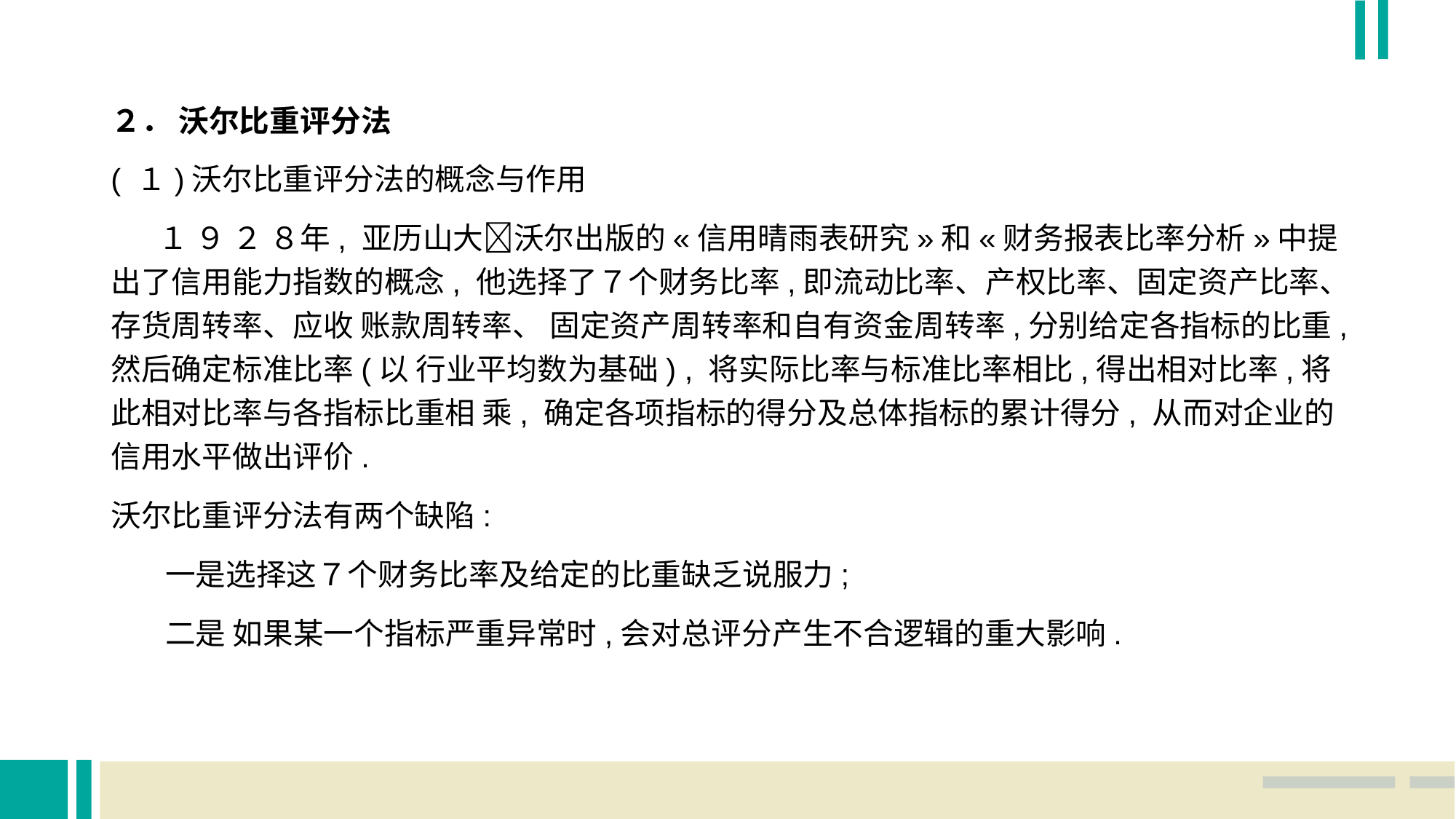

２． 沃尔比重评分法
( １)沃尔比重评分法的概念与作用
      １ ９ ２ ８年, 亚历山大􀅰沃尔出版的«信用晴雨表研究»和«财务报表比率分析»中提出了信用能力指数的概念, 他选择了７个财务比率,即流动比率、产权比率、固定资产比率、存货周转率、应收 账款周转率、 固定资产周转率和自有资金周转率,分别给定各指标的比重,然后确定标准比率(以 行业平均数为基础) , 将实际比率与标准比率相比,得出相对比率,将此相对比率与各指标比重相 乘, 确定各项指标的得分及总体指标的累计得分, 从而对企业的信用水平做出评价.
沃尔比重评分法有两个缺陷:
       一是选择这７个财务比率及给定的比重缺乏说服力;
       二是 如果某一个指标严重异常时,会对总评分产生不合逻辑的重大影响.